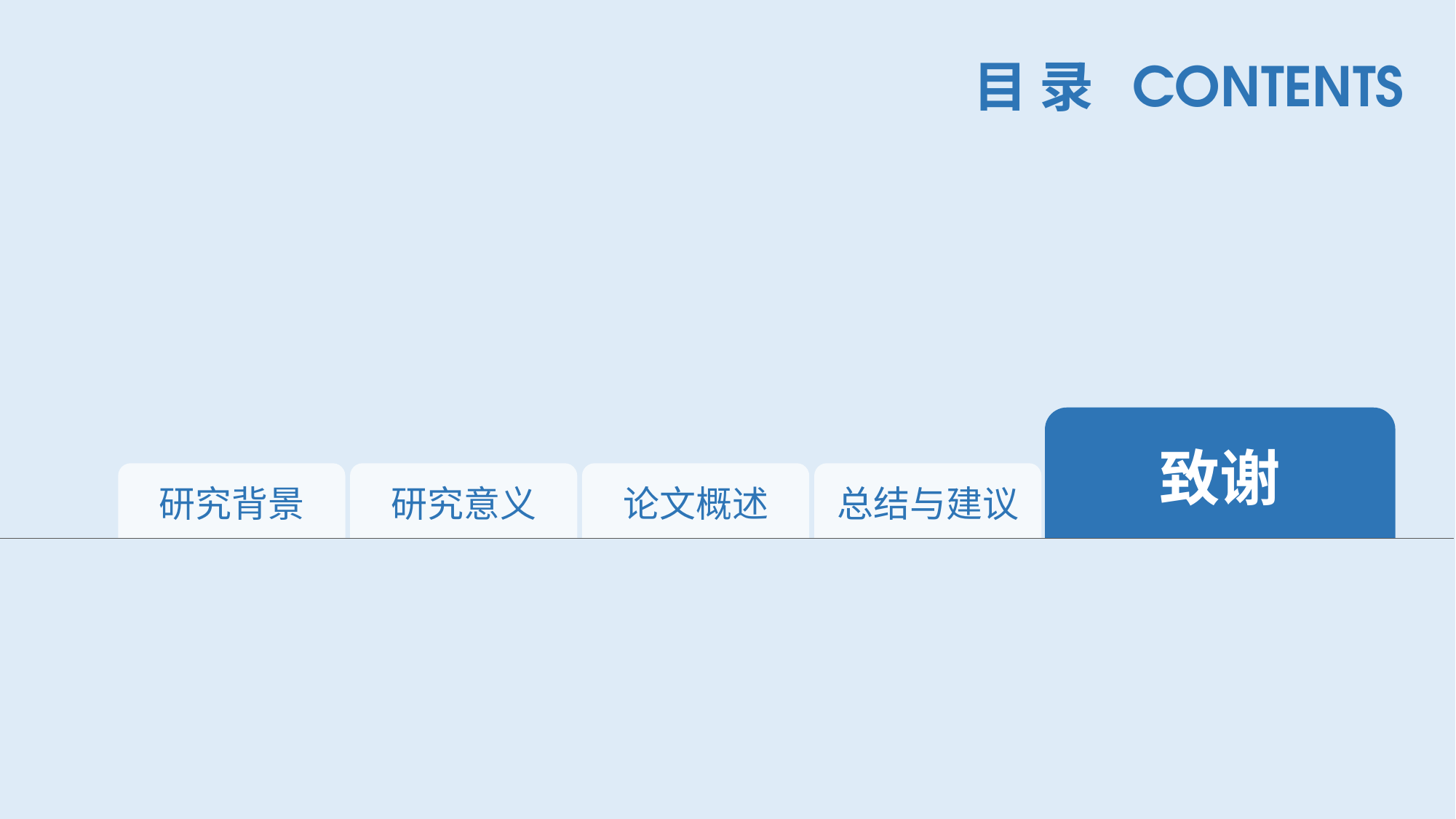

目 录  CONTENTS
致谢
研究背景
研究意义
论文概述
总结与建议